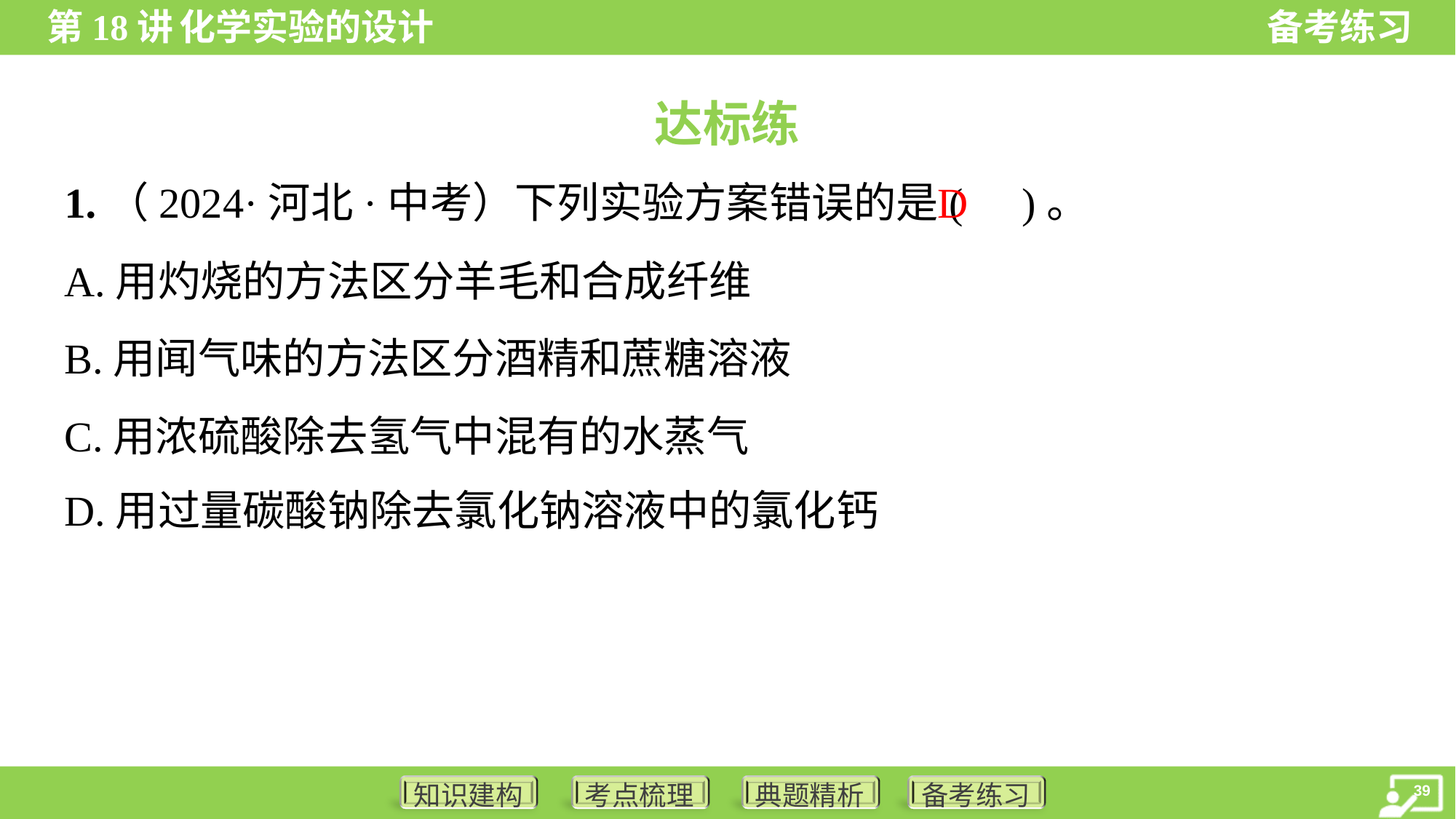

达标练
D
1.（2024·河北·中考）下列实验方案错误的是(     )。
A.用灼烧的方法区分羊毛和合成纤维
B.用闻气味的方法区分酒精和蔗糖溶液
C.用浓硫酸除去氢气中混有的水蒸气
D.用过量碳酸钠除去氯化钠溶液中的氯化钙